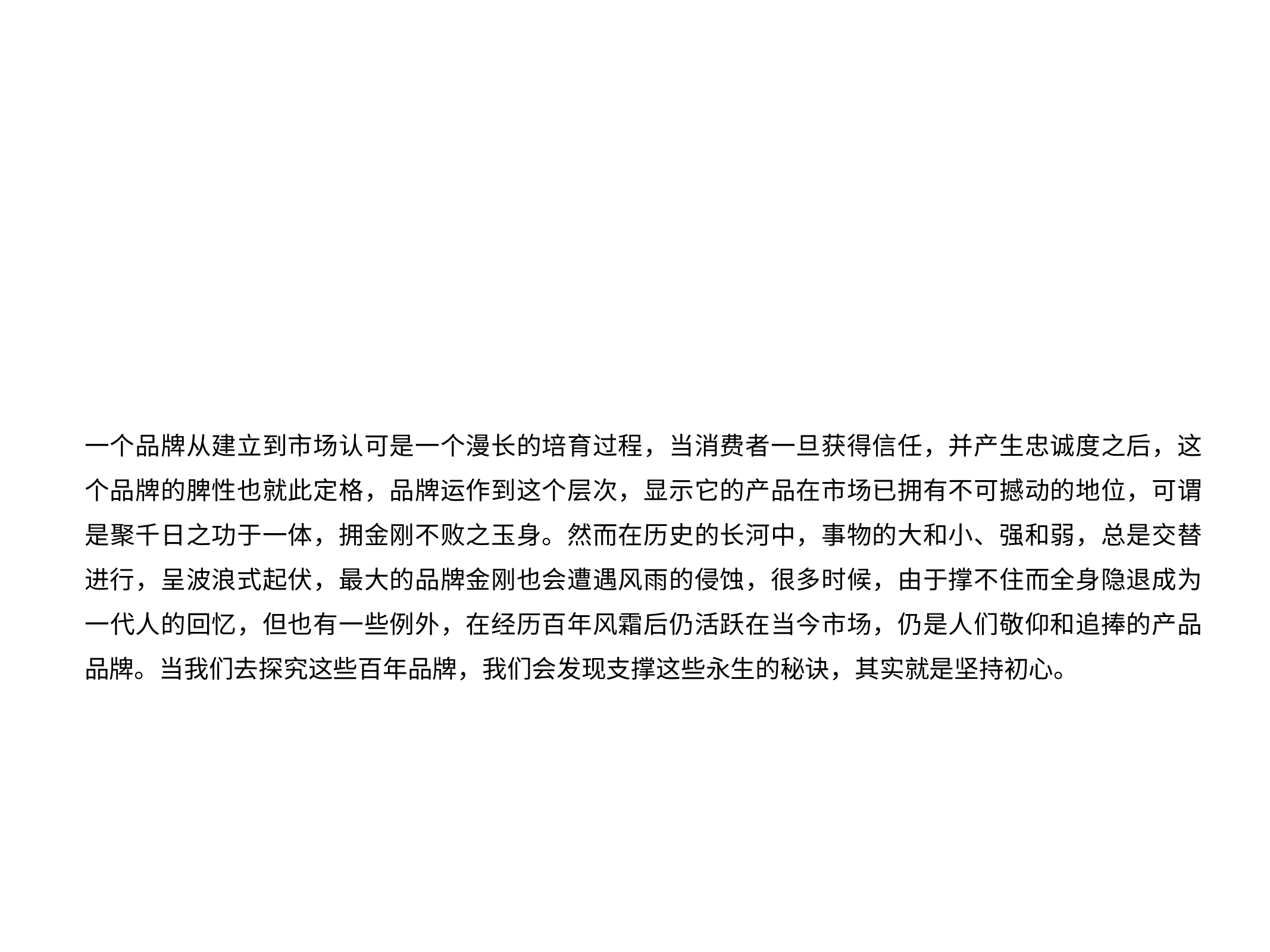

一个品牌从建立到市场认可是一个漫长的培育过程，当消费者一旦获得信任，并产生忠诚度之后，这个品牌的脾性也就此定格，品牌运作到这个层次，显示它的产品在市场已拥有不可撼动的地位，可谓是聚千日之功于一体，拥金刚不败之玉身。然而在历史的长河中，事物的大和小、强和弱，总是交替进行，呈波浪式起伏，最大的品牌金刚也会遭遇风雨的侵蚀，很多时候，由于撑不住而全身隐退成为一代人的回忆，但也有一些例外，在经历百年风霜后仍活跃在当今市场，仍是人们敬仰和追捧的产品品牌。当我们去探究这些百年品牌，我们会发现支撑这些永生的秘诀，其实就是坚持初心。